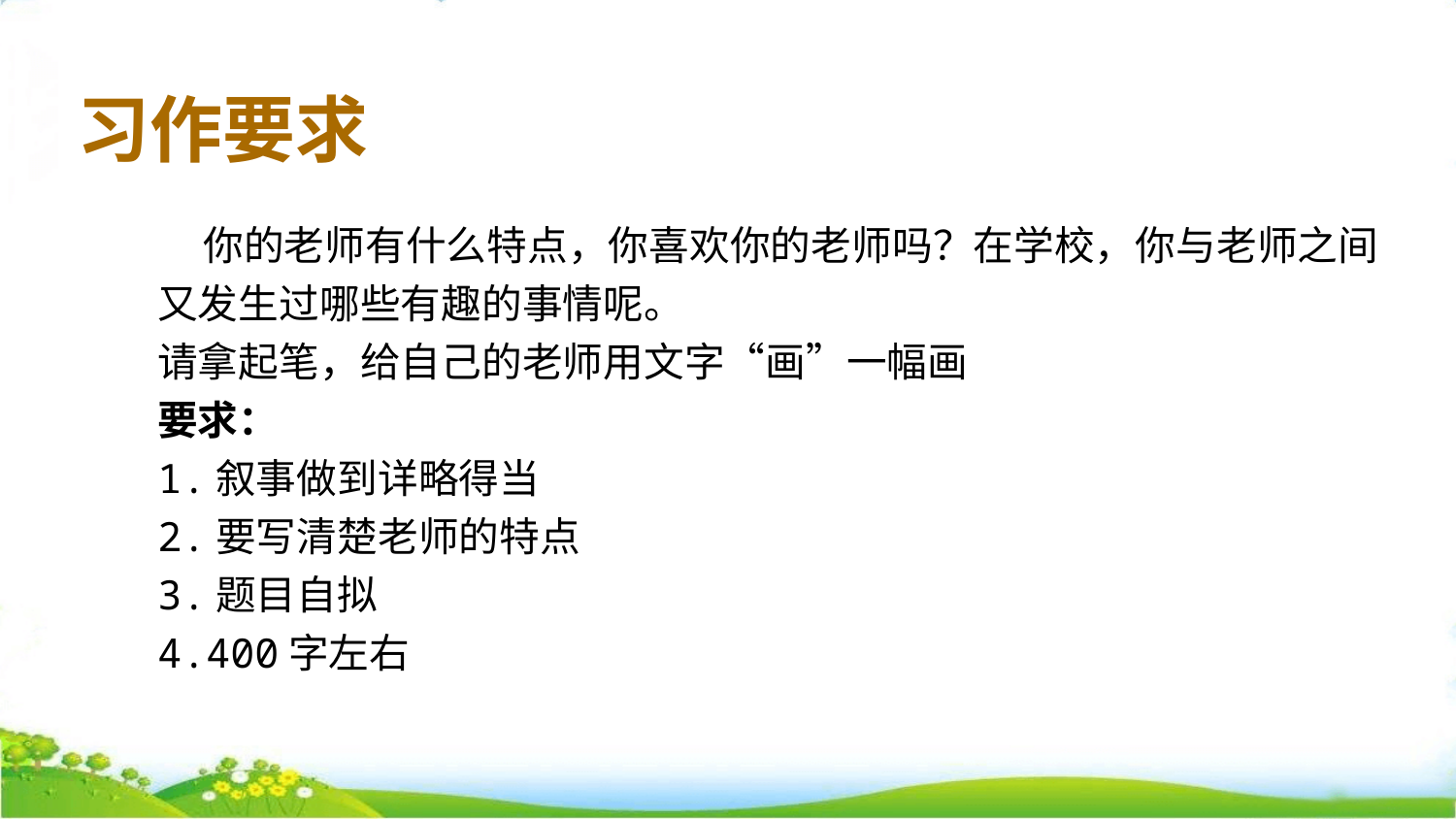

https://www.ypppt.com/
习作要求
    你的老师有什么特点，你喜欢你的老师吗？在学校，你与老师之间又发生过哪些有趣的事情呢。
请拿起笔，给自己的老师用文字“画”一幅画
要求：
1.叙事做到详略得当
2.要写清楚老师的特点
3.题目自拟
4.400字左右